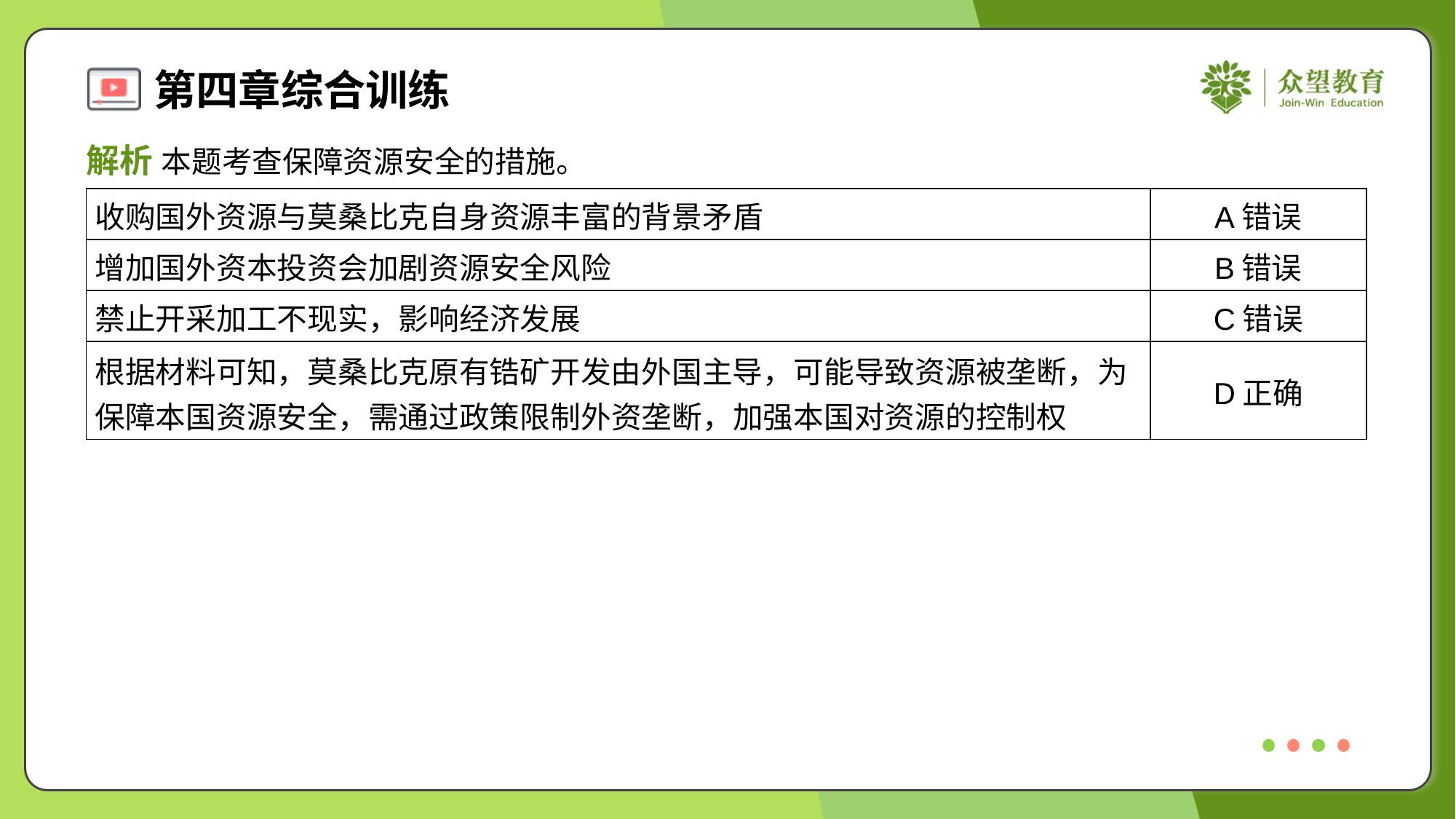

解析 本题考查保障资源安全的措施。
| 收购国外资源与莫桑比克自身资源丰富的背景矛盾 | A错误 |
| --- | --- |
| 增加国外资本投资会加剧资源安全风险 | B错误 |
| 禁止开采加工不现实，影响经济发展 | C错误 |
| 根据材料可知，莫桑比克原有锆矿开发由外国主导，可能导致资源被垄断，为 保障本国资源安全，需通过政策限制外资垄断，加强本国对资源的控制权 | D正确 |